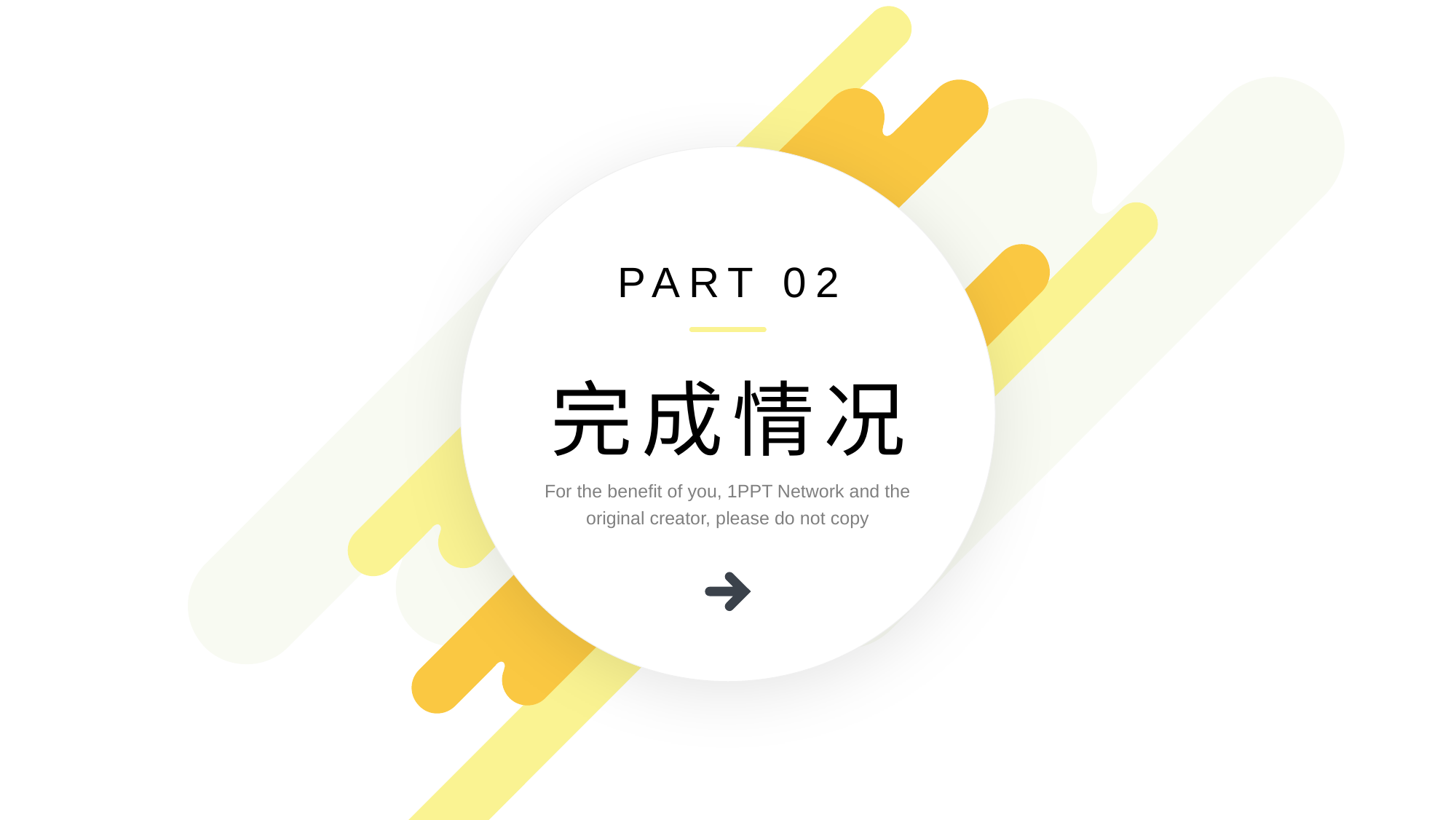

PART 02

完成情况
For the benefit of you, 1PPT Network and the original creator, please do not copy